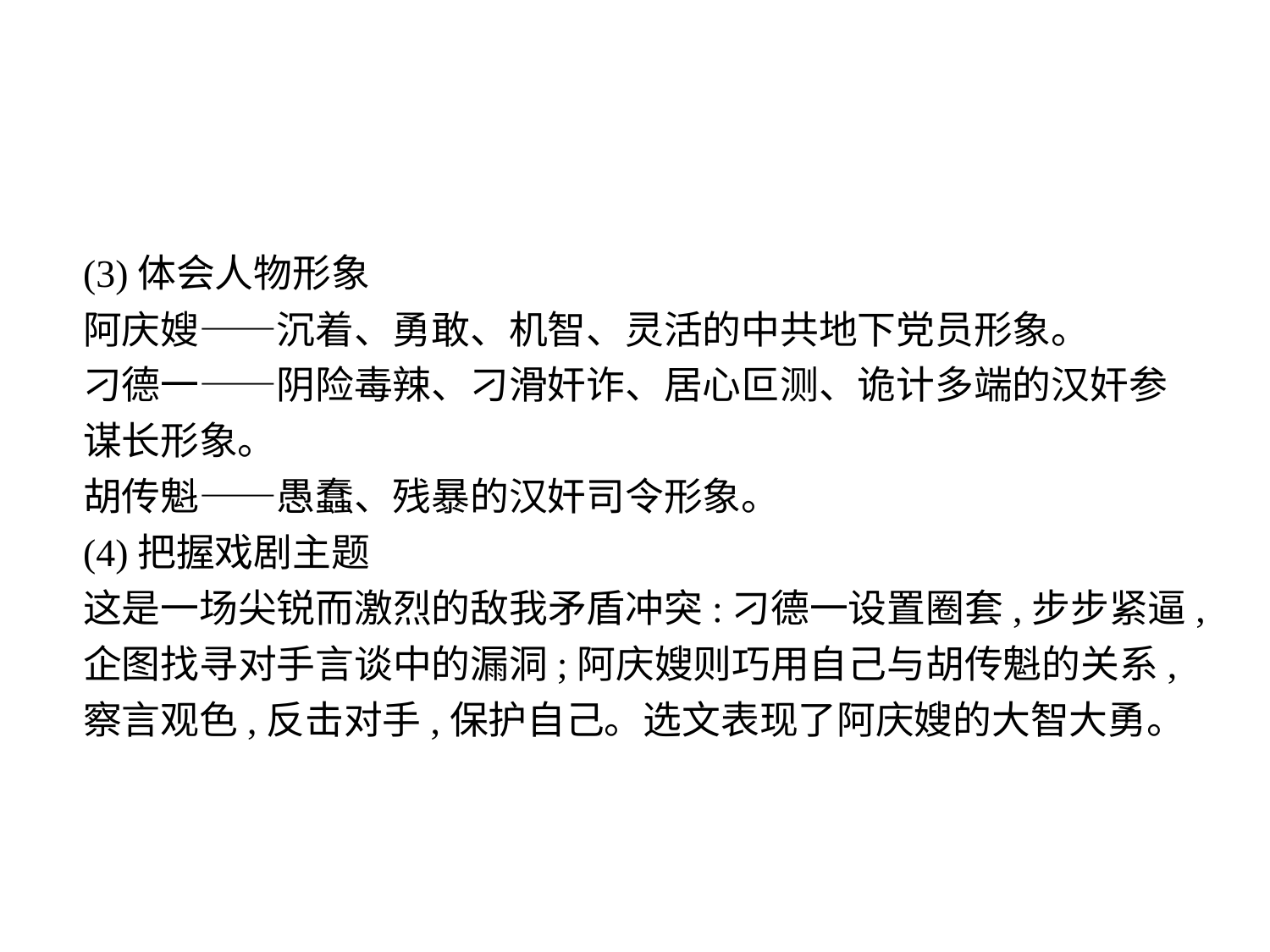

(3)体会人物形象
阿庆嫂——沉着、勇敢、机智、灵活的中共地下党员形象。
刁德一——阴险毒辣、刁滑奸诈、居心叵测、诡计多端的汉奸参谋长形象。
胡传魁——愚蠢、残暴的汉奸司令形象。
(4)把握戏剧主题
这是一场尖锐而激烈的敌我矛盾冲突:刁德一设置圈套,步步紧逼,企图找寻对手言谈中的漏洞;阿庆嫂则巧用自己与胡传魁的关系,察言观色,反击对手,保护自己。选文表现了阿庆嫂的大智大勇。
-17-